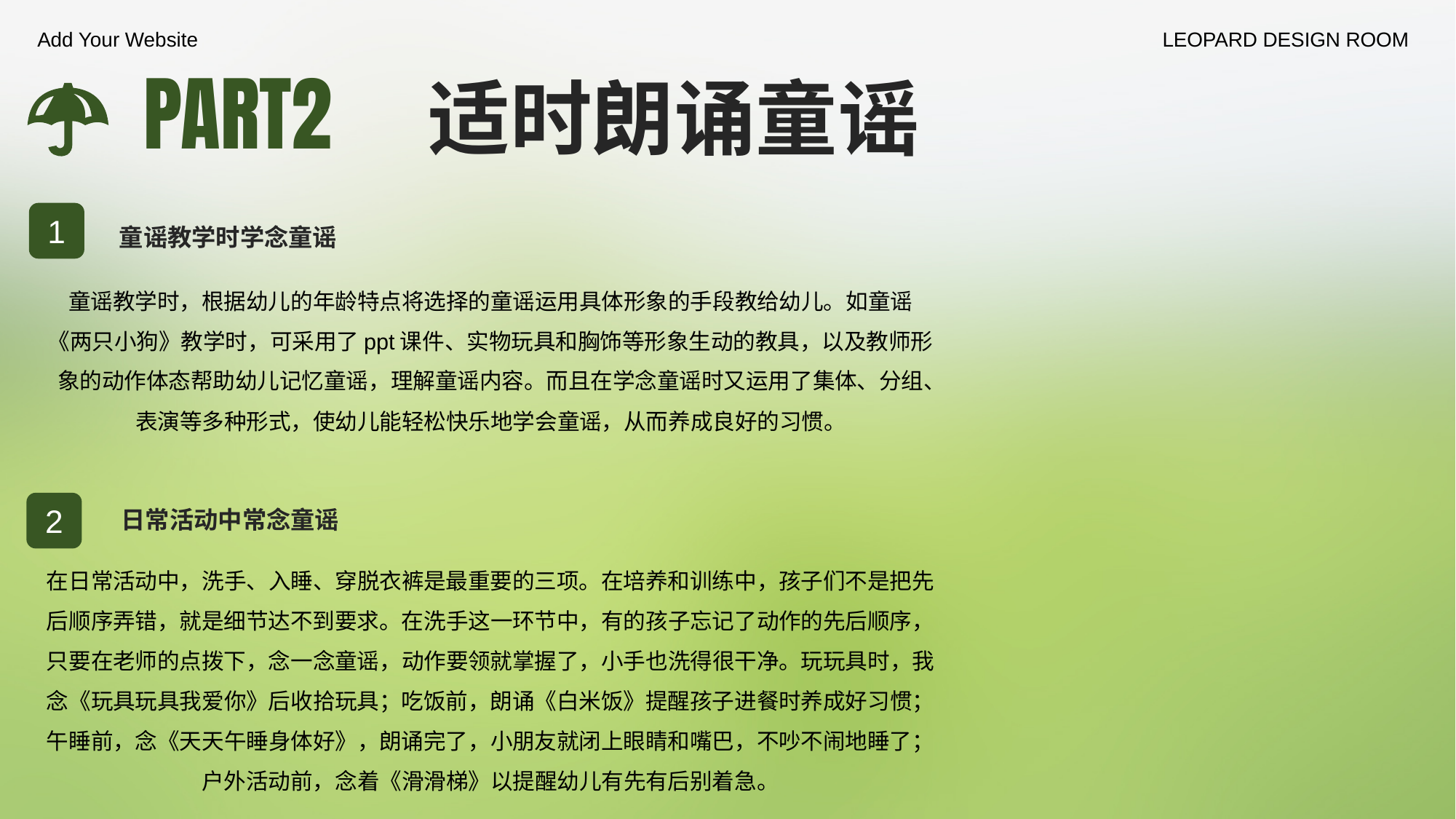

Add Your Website
LEOPARD DESIGN ROOM
PART2    适时朗诵童谣

1
童谣教学时学念童谣
童谣教学时，根据幼儿的年龄特点将选择的童谣运用具体形象的手段教给幼儿。如童谣《两只小狗》教学时，可采用了ppt课件、实物玩具和胸饰等形象生动的教具，以及教师形象的动作体态帮助幼儿记忆童谣，理解童谣内容。而且在学念童谣时又运用了集体、分组、表演等多种形式，使幼儿能轻松快乐地学会童谣，从而养成良好的习惯。
2
日常活动中常念童谣
在日常活动中，洗手、入睡、穿脱衣裤是最重要的三项。在培养和训练中，孩子们不是把先后顺序弄错，就是细节达不到要求。在洗手这一环节中，有的孩子忘记了动作的先后顺序，只要在老师的点拨下，念一念童谣，动作要领就掌握了，小手也洗得很干净。玩玩具时，我念《玩具玩具我爱你》后收拾玩具；吃饭前，朗诵《白米饭》提醒孩子进餐时养成好习惯；午睡前，念《天天午睡身体好》，朗诵完了，小朋友就闭上眼睛和嘴巴，不吵不闹地睡了；户外活动前，念着《滑滑梯》以提醒幼儿有先有后别着急。